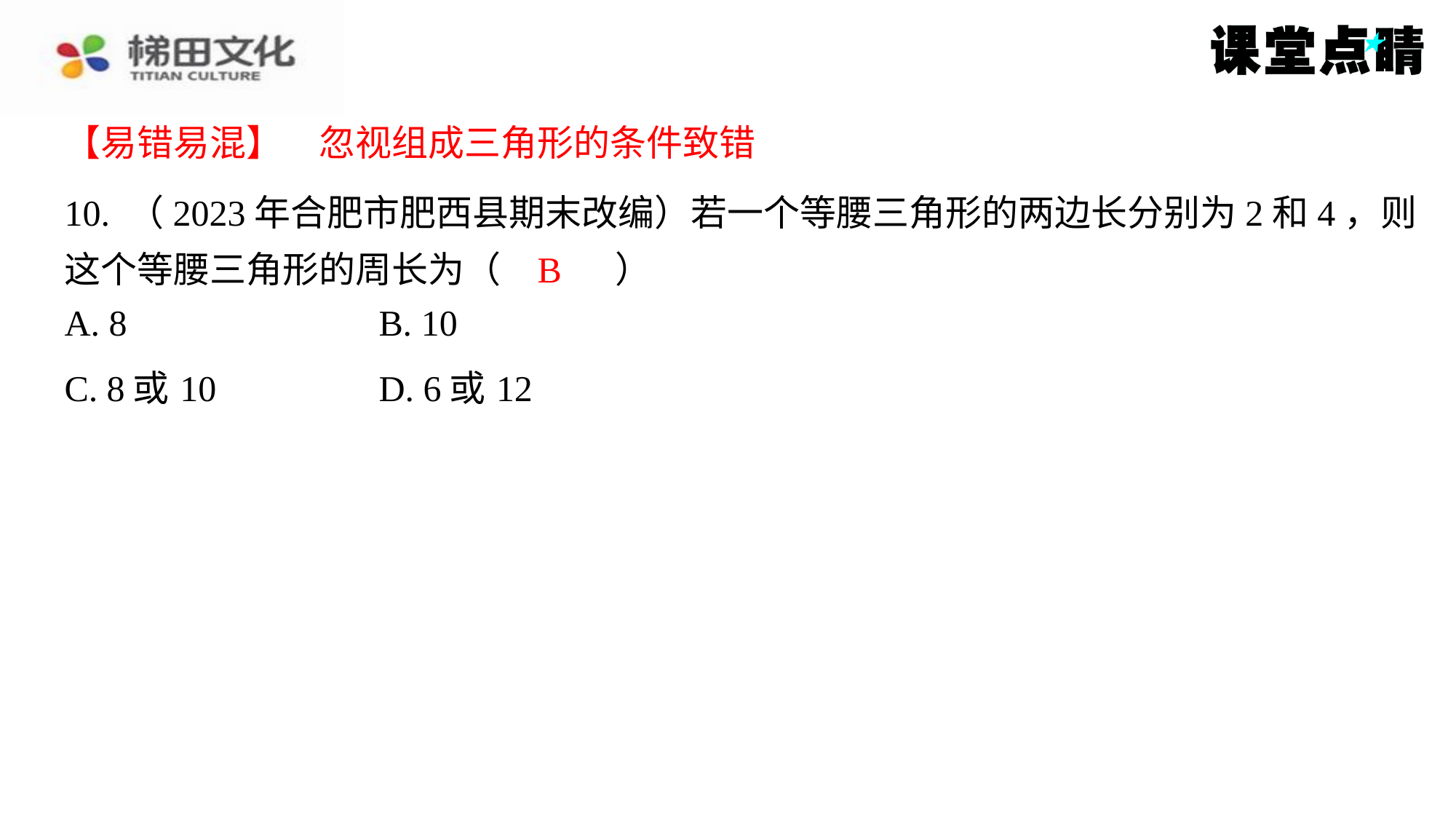

【易错易混】　忽视组成三角形的条件致错
【易错易混】　忽视组成三角形的条件致错
10. （2023年合肥市肥西县期末改编）若一个等腰三角形的两边长分别为2和4，则
这个等腰三角形的周长为（　B　）
B
| A. 8 | B. 10 |
| --- | --- |
| C. 8或10 | D. 6或12 |